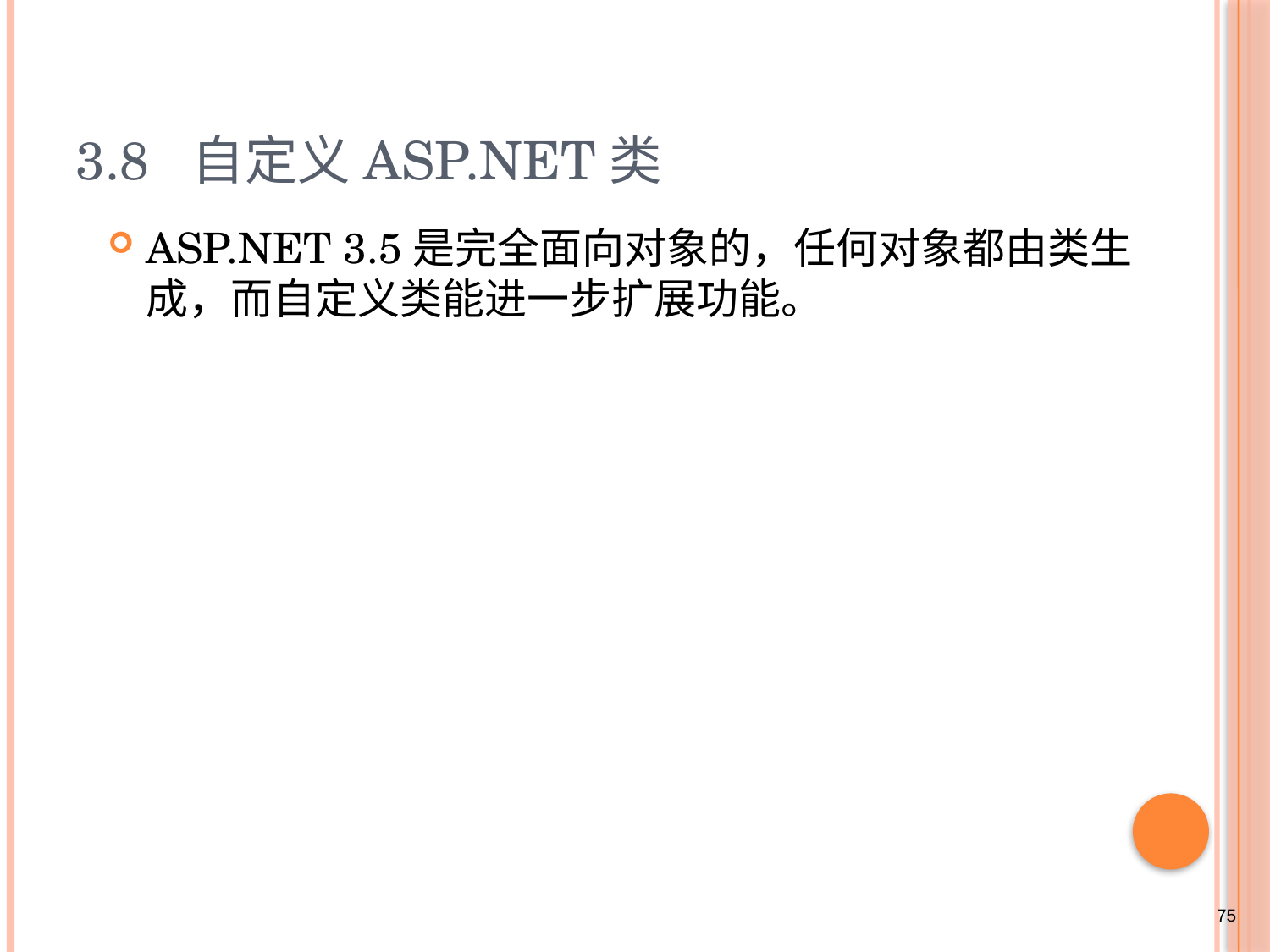

# 3.8  自定义ASP.NET类
ASP.NET 3.5是完全面向对象的，任何对象都由类生成，而自定义类能进一步扩展功能。
75